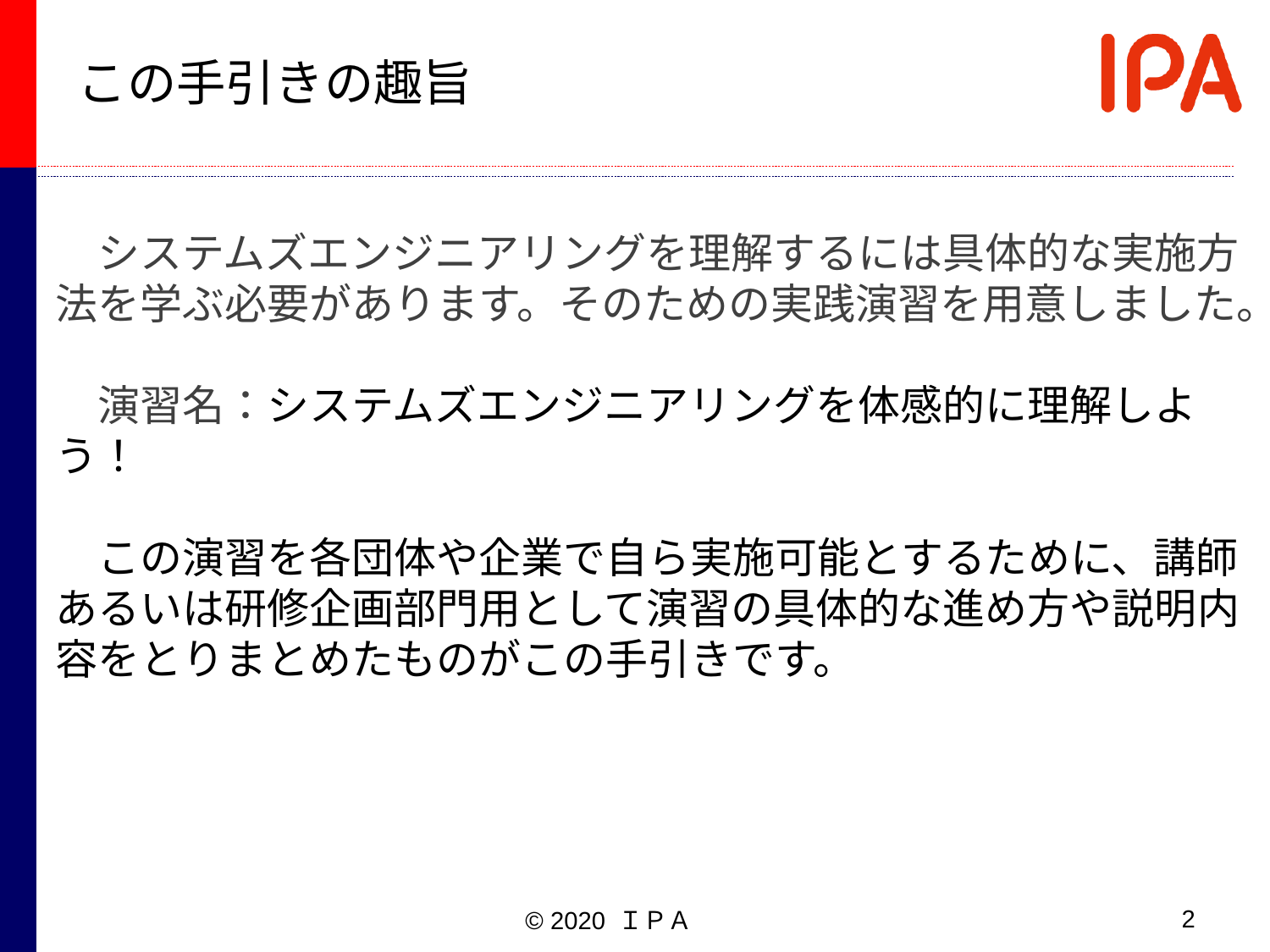

この手引きの趣旨
　システムズエンジニアリングを理解するには具体的な実施方法を学ぶ必要があります。そのための実践演習を用意しました。

　演習名：システムズエンジニアリングを体感的に理解しよう！

　この演習を各団体や企業で自ら実施可能とするために、講師あるいは研修企画部門用として演習の具体的な進め方や説明内容をとりまとめたものがこの手引きです。
2
© 2020 ＩＰＡ